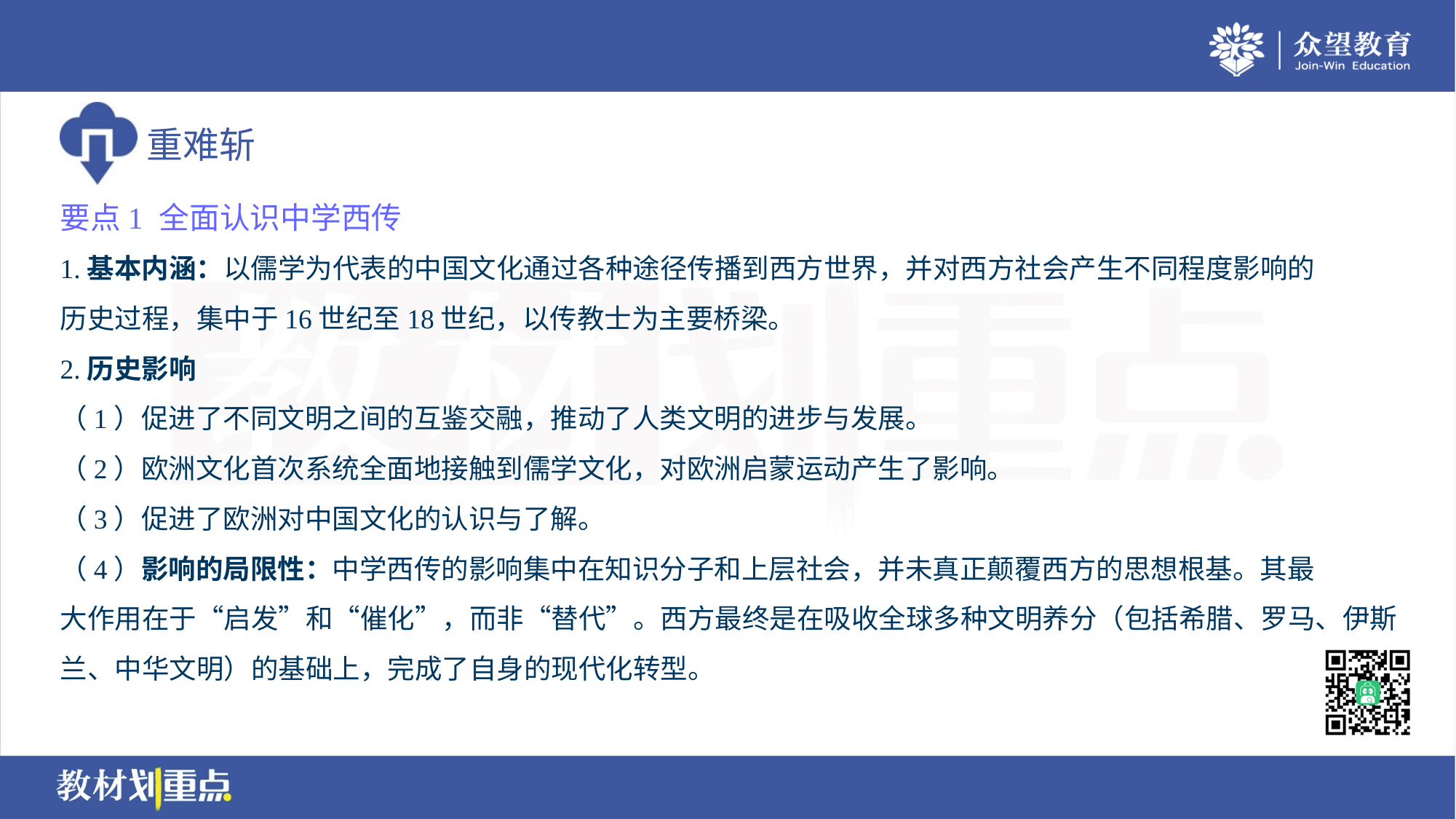

要点1 全面认识中学西传
1.基本内涵：以儒学为代表的中国文化通过各种途径传播到西方世界，并对西方社会产生不同程度影响的
历史过程，集中于16世纪至18世纪，以传教士为主要桥梁。
2.历史影响
（1）促进了不同文明之间的互鉴交融，推动了人类文明的进步与发展。
（2）欧洲文化首次系统全面地接触到儒学文化，对欧洲启蒙运动产生了影响。
（3）促进了欧洲对中国文化的认识与了解。
（4）影响的局限性：中学西传的影响集中在知识分子和上层社会，并未真正颠覆西方的思想根基。其最
大作用在于“启发”和“催化”，而非“替代”。西方最终是在吸收全球多种文明养分（包括希腊、罗马、伊斯
兰、中华文明）的基础上，完成了自身的现代化转型。